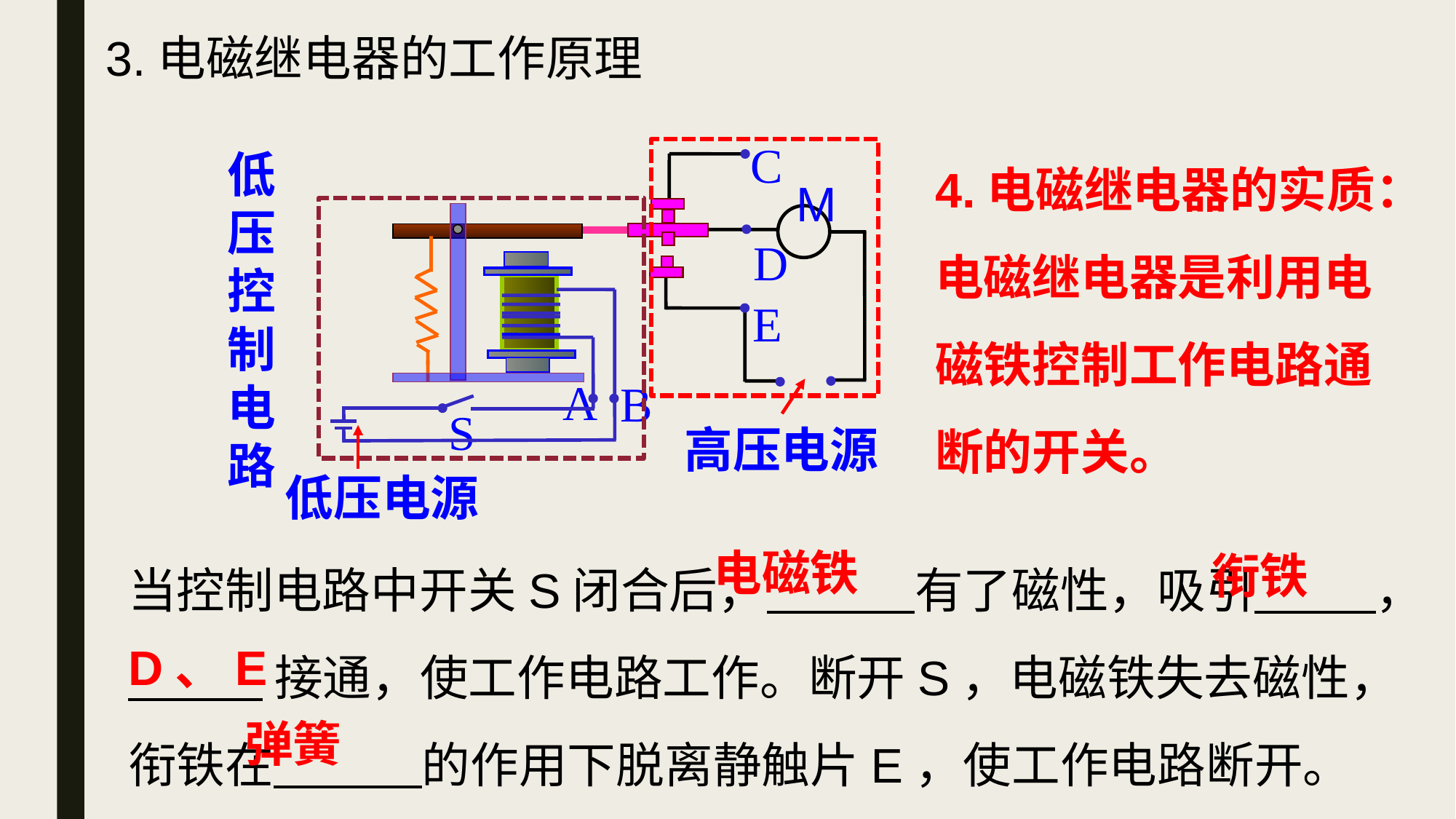

3.电磁继电器的工作原理
4.电磁继电器的实质：电磁继电器是利用电磁铁控制工作电路通断的开关。

C

D

E
A
B
S

M

低压控制电路

高压电源
低压电源
当控制电路中开关S闭合后，           有了磁性，吸引         ，
          接通，使工作电路工作。断开S，电磁铁失去磁性，衔铁在           的作用下脱离静触片E，使工作电路断开。
电磁铁
衔铁
D、E
弹簧